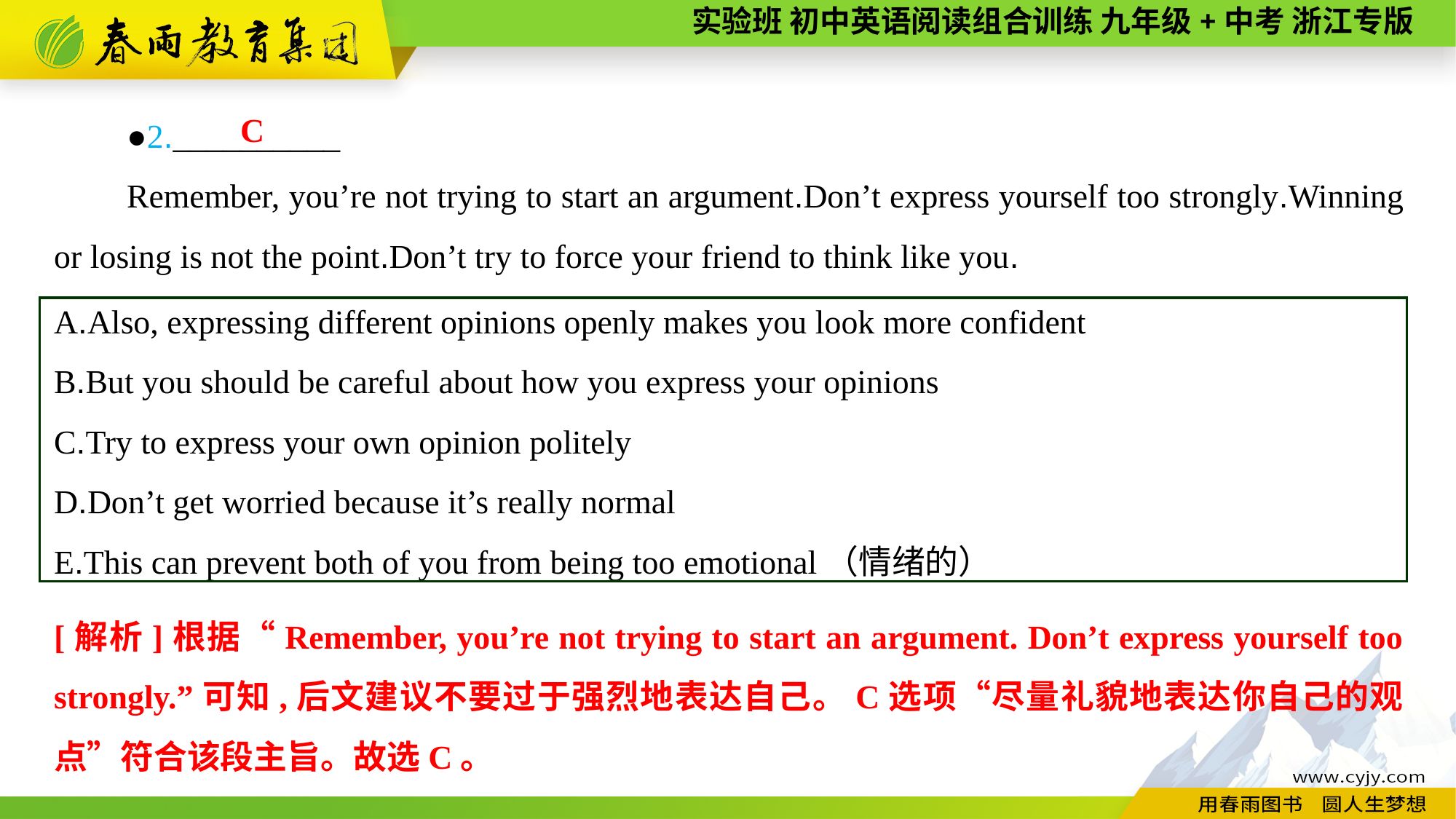

●2.__________
Remember, you’re not trying to start an argument.Don’t express yourself too strongly.Winning or losing is not the point.Don’t try to force your friend to think like you.
C
A.Also, expressing different opinions openly makes you look more confident
B.But you should be careful about how you express your opinions
C.Try to express your own opinion politely
D.Don’t get worried because it’s really normal
E.This can prevent both of you from being too emotional（情绪的）

[解析]根据“Remember, you’re not trying to start an argument. Don’t express yourself too strongly.”可知,后文建议不要过于强烈地表达自己。C选项“尽量礼貌地表达你自己的观点”符合该段主旨。故选C。